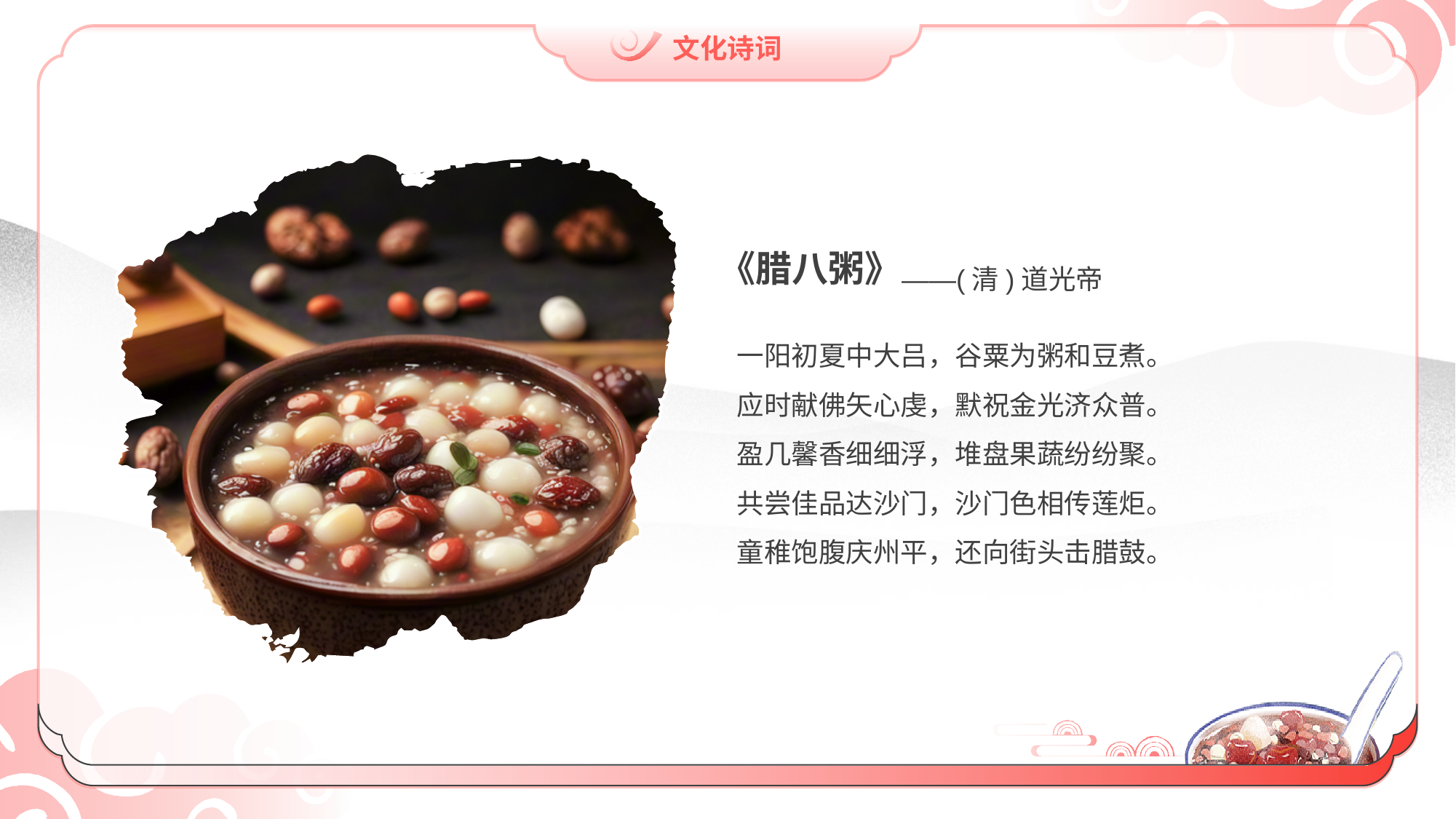

文化诗词

《腊八粥》
——(清)道光帝
一阳初夏中大吕，谷粟为粥和豆煮。
应时献佛矢心虔，默祝金光济众普。
盈几馨香细细浮，堆盘果蔬纷纷聚。
共尝佳品达沙门，沙门色相传莲炬。
童稚饱腹庆州平，还向街头击腊鼓。